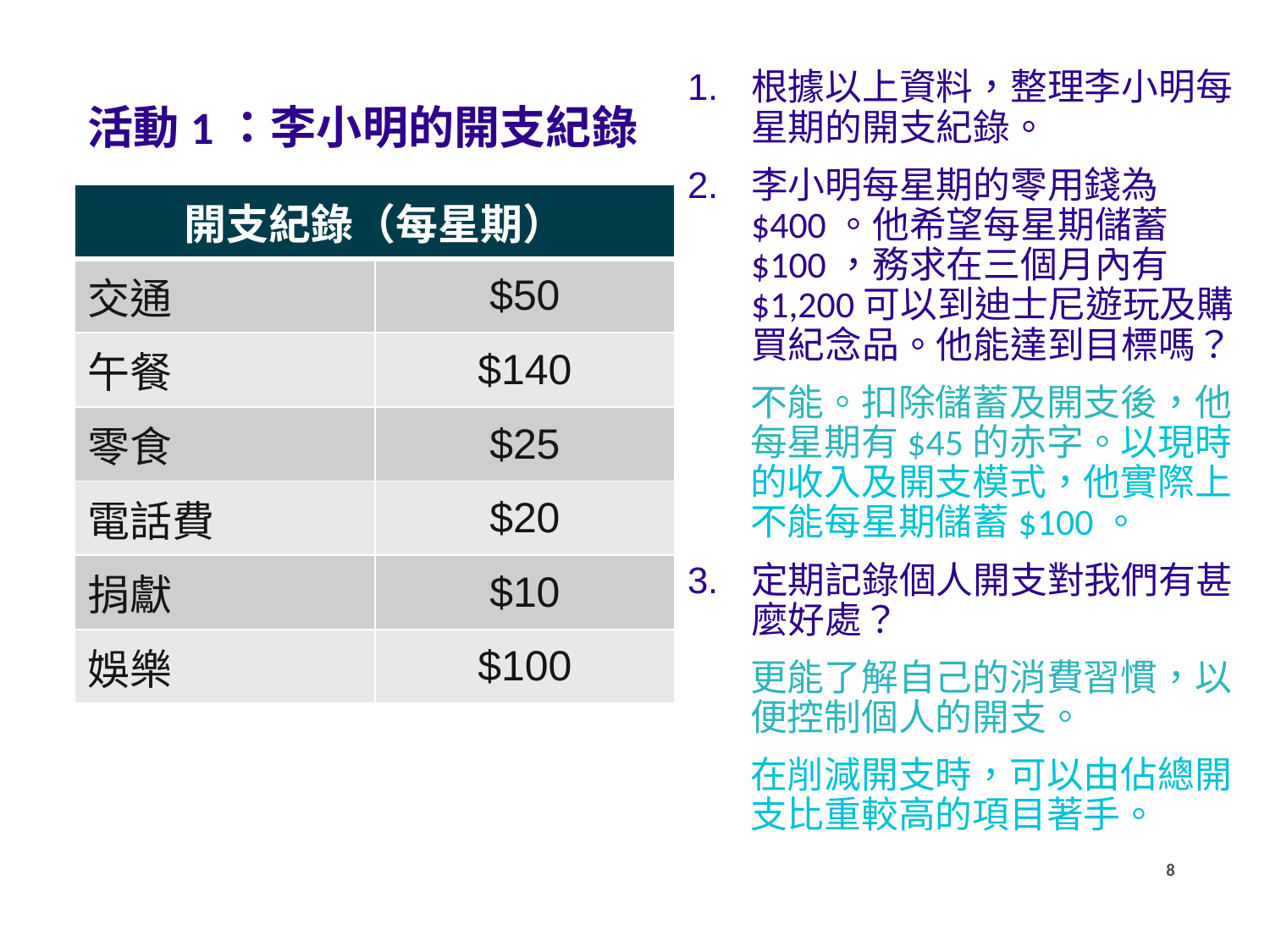

根據以上資料，整理李小明每星期的開支紀錄。
李小明每星期的零用錢為$400。他希望每星期儲蓄$100，務求在三個月內有$1,200可以到迪士尼遊玩及購買紀念品。他能達到目標嗎？
不能。扣除儲蓄及開支後，他每星期有$45的赤字。以現時的收入及開支模式，他實際上不能每星期儲蓄$100。
定期記錄個人開支對我們有甚麼好處？
更能了解自己的消費習慣，以便控制個人的開支。
在削減開支時，可以由佔總開支比重較高的項目著手。

活動1：李小明的開支紀錄
| 開支紀錄（每星期） |  |
| --- | --- |
| 交通 | $50 |
| 午餐 | $140 |
| 零食 | $25 |
| 電話費 | $20 |
| 捐獻 | $10 |
| 娛樂 | $100 |